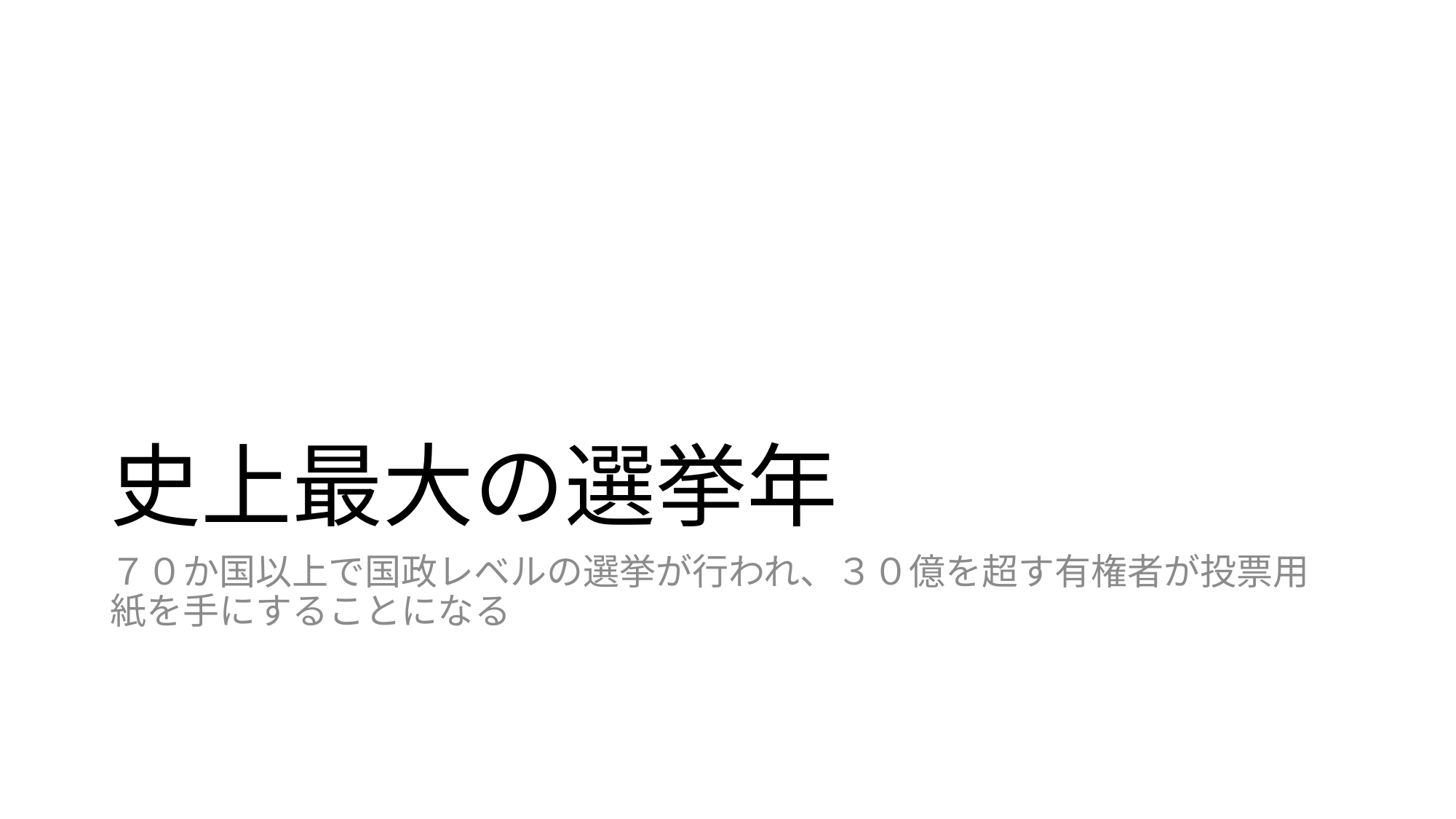

# 史上最大の選挙年
７０か国以上で国政レベルの選挙が行われ、３０億を超す有権者が投票用紙を手にすることになる